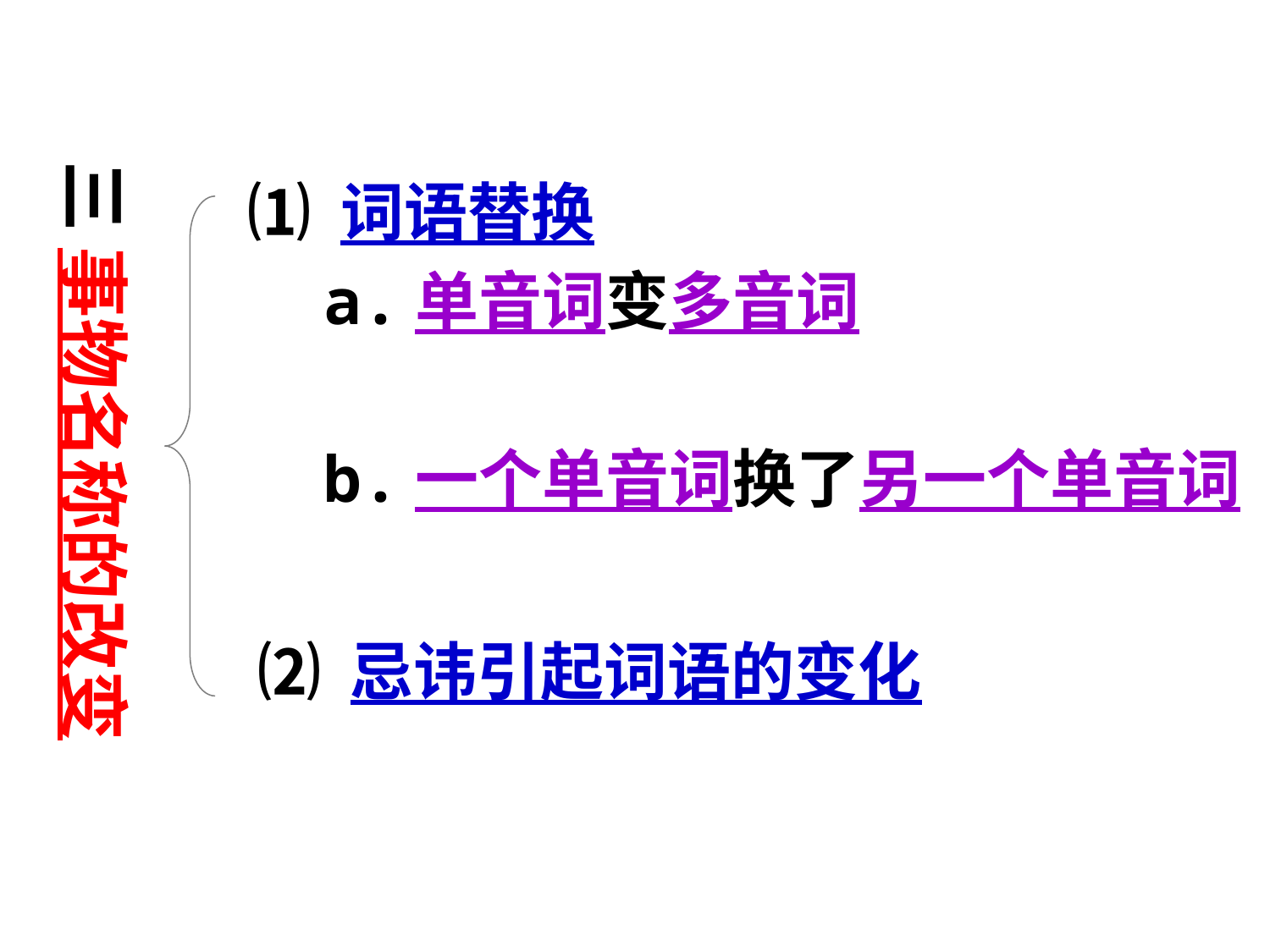

三 事物名称的改变
⑴ 词语替换
  a.单音词变多音词

  b.一个单音词换了另一个单音词

⑵ 忌讳引起词语的变化